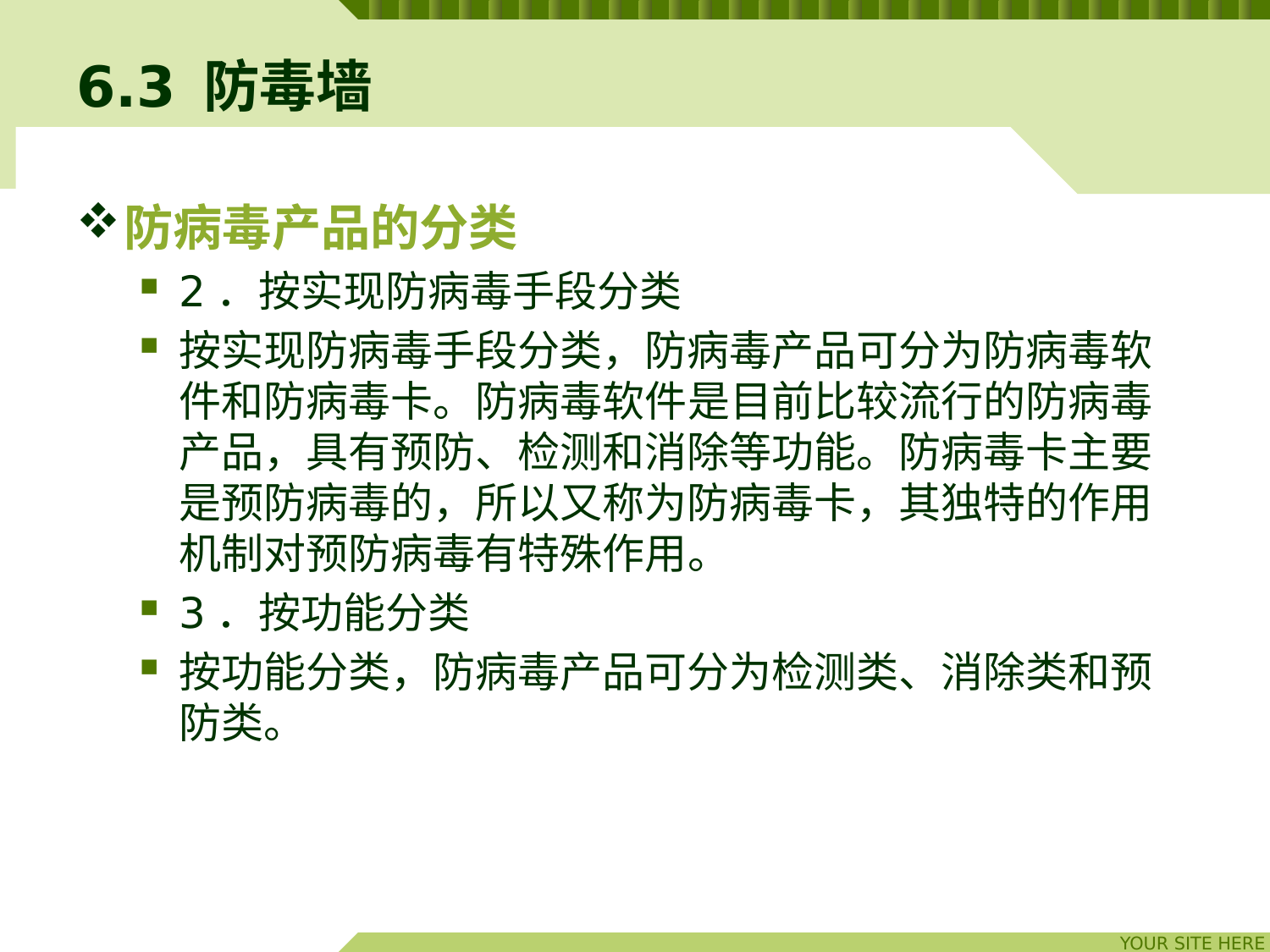

# 6.3	防毒墙
防病毒产品的分类
2．按实现防病毒手段分类
按实现防病毒手段分类，防病毒产品可分为防病毒软件和防病毒卡。防病毒软件是目前比较流行的防病毒产品，具有预防、检测和消除等功能。防病毒卡主要是预防病毒的，所以又称为防病毒卡，其独特的作用机制对预防病毒有特殊作用。
3．按功能分类
按功能分类，防病毒产品可分为检测类、消除类和预防类。